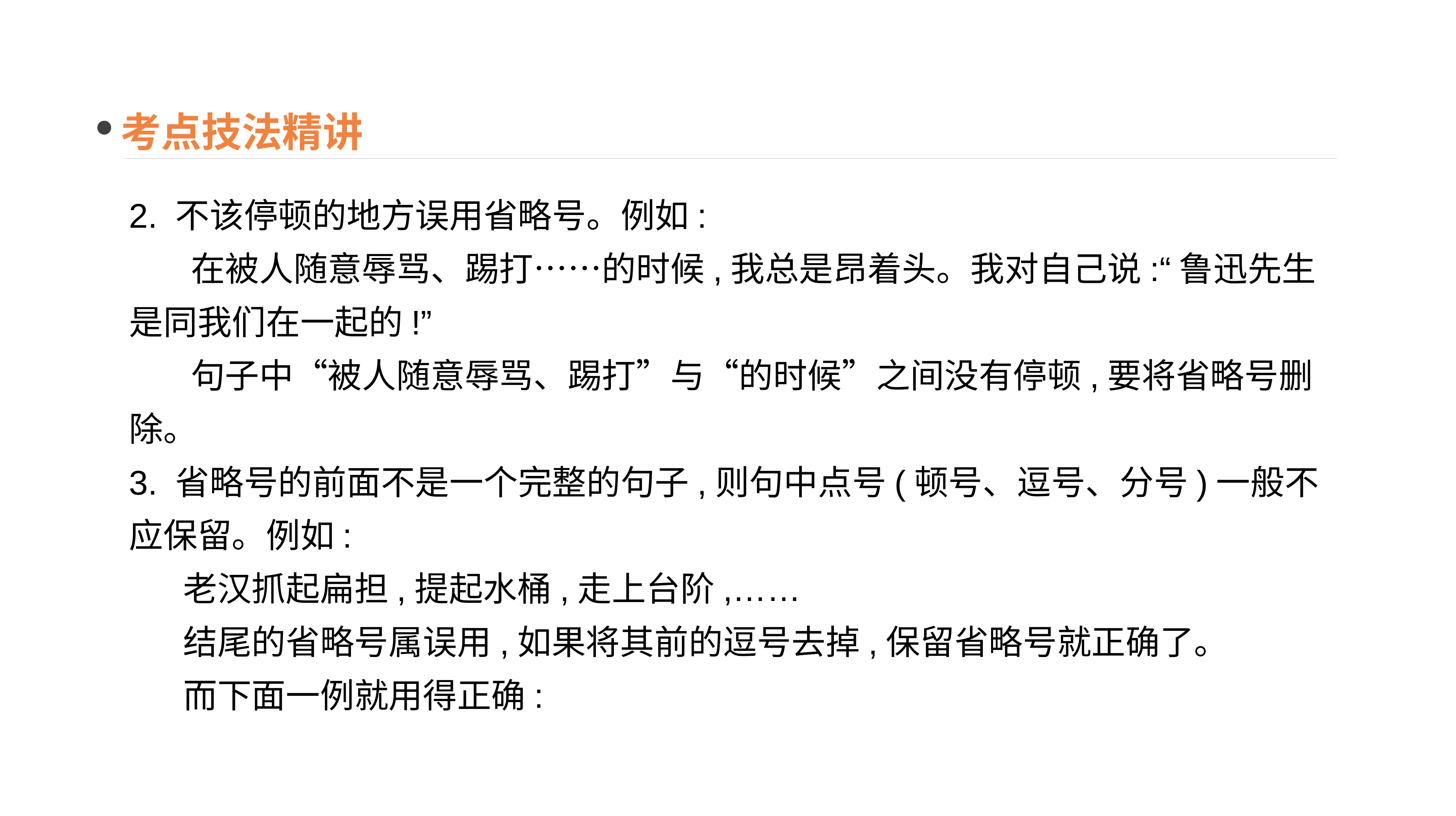

考点技法精讲

2. 不该停顿的地方误用省略号。例如:
       在被人随意辱骂、踢打……的时候,我总是昂着头。我对自己说:“鲁迅先生是同我们在一起的!”
       句子中“被人随意辱骂、踢打”与“的时候”之间没有停顿,要将省略号删除。
3. 省略号的前面不是一个完整的句子,则句中点号(顿号、逗号、分号)一般不应保留。例如:
      老汉抓起扁担,提起水桶,走上台阶,……
      结尾的省略号属误用,如果将其前的逗号去掉,保留省略号就正确了。
      而下面一例就用得正确: